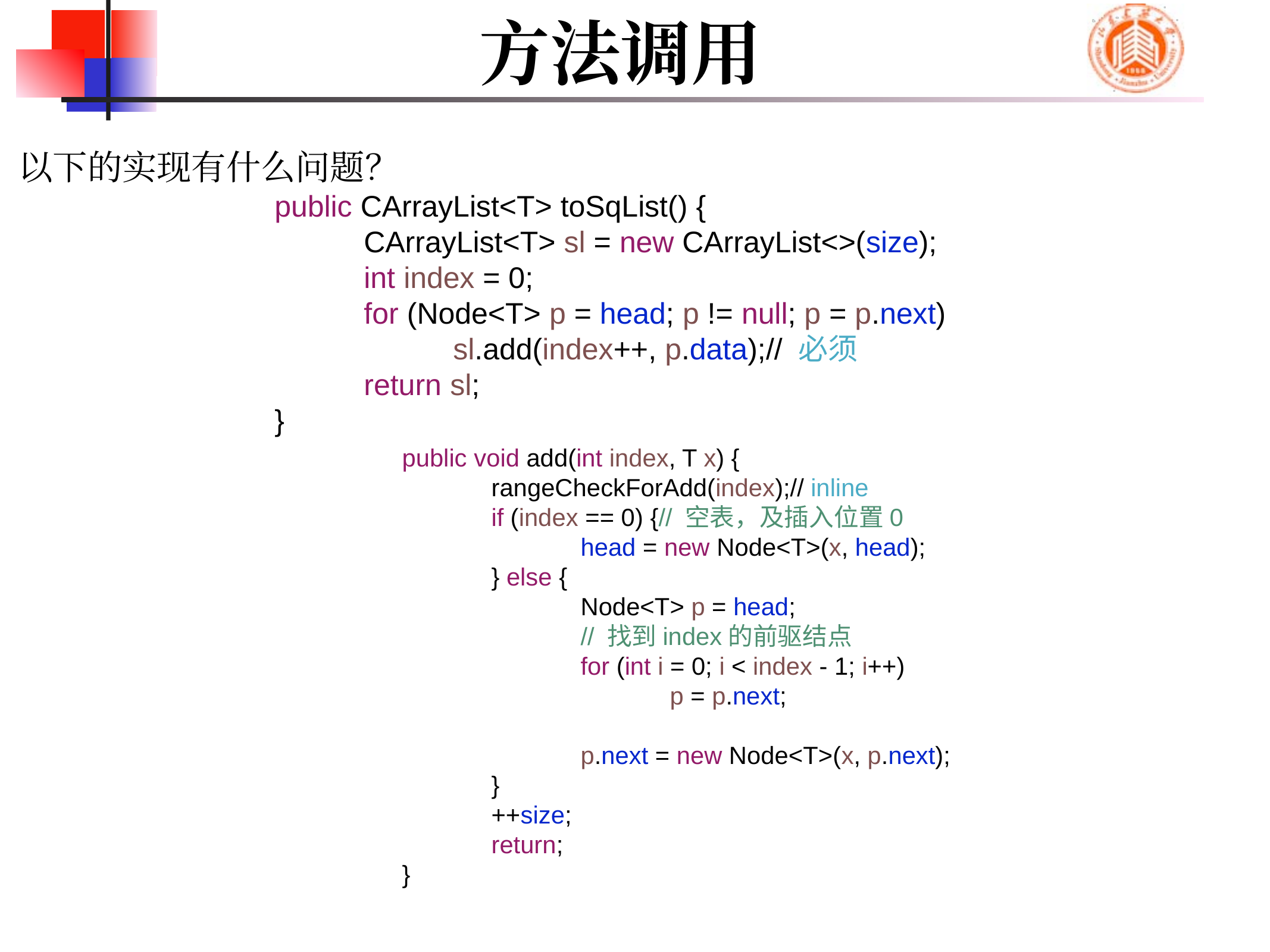

# 方法调用
以下的实现有什么问题？
	public CArrayList<T> toSqList() {
		CArrayList<T> sl = new CArrayList<>(size);
		int index = 0;
		for (Node<T> p = head; p != null; p = p.next)
			sl.add(index++, p.data);// 必须
		return sl;
	}
	public void add(int index, T x) {
		rangeCheckForAdd(index);// inline
		if (index == 0) {// 空表，及插入位置0
			head = new Node<T>(x, head);
		} else {
			Node<T> p = head;
			// 找到index的前驱结点
			for (int i = 0; i < index - 1; i++)
				p = p.next;

			p.next = new Node<T>(x, p.next);
		}
		++size;
		return;
	}